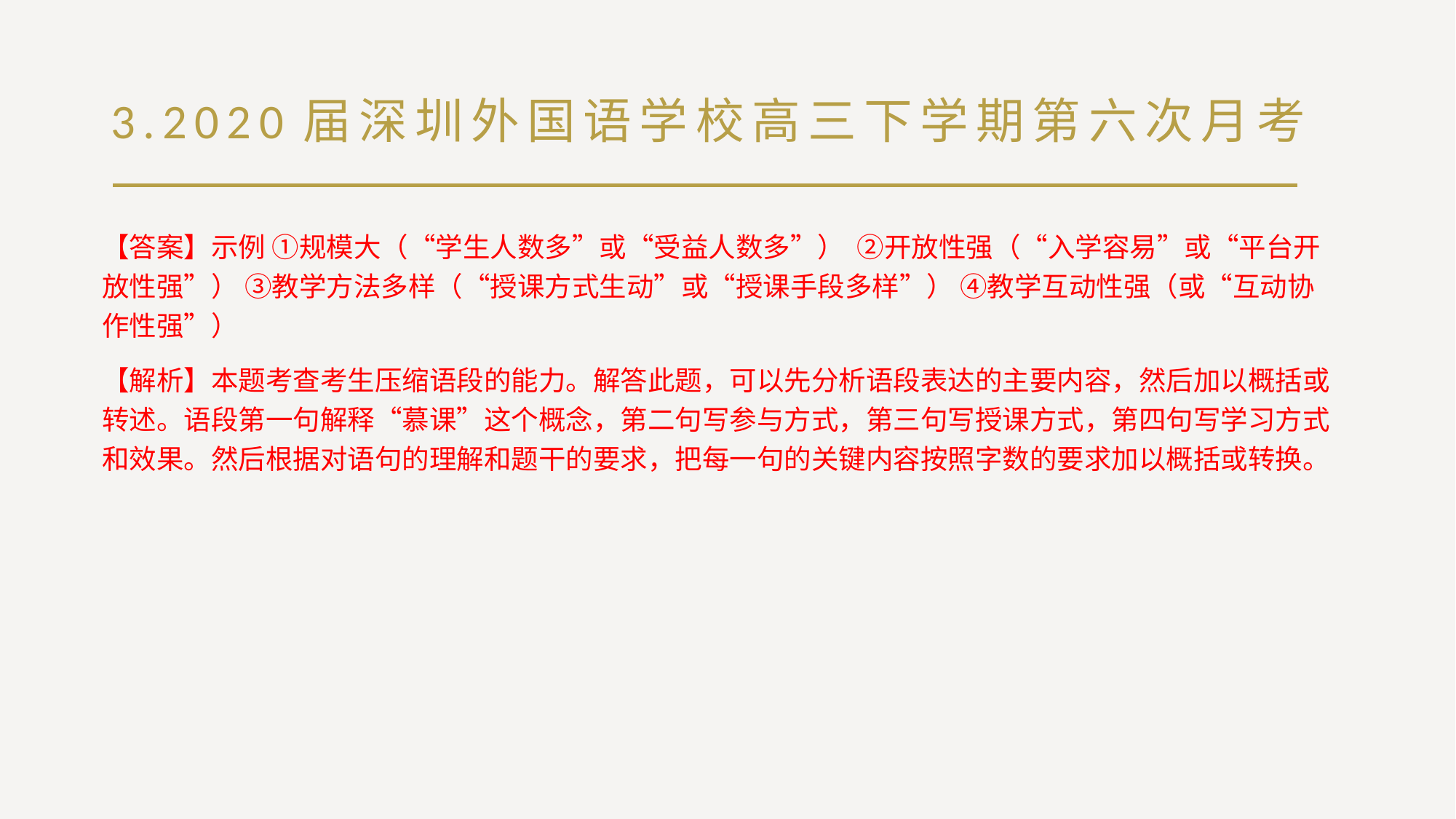

# 3.2020届深圳外国语学校高三下学期第六次月考
【答案】示例 ①规模大（“学生人数多”或“受益人数多”）  ②开放性强（“入学容易”或“平台开放性强”） ③教学方法多样（“授课方式生动”或“授课手段多样”） ④教学互动性强（或“互动协作性强”）
【解析】本题考查考生压缩语段的能力。解答此题，可以先分析语段表达的主要内容，然后加以概括或转述。语段第一句解释“慕课”这个概念，第二句写参与方式，第三句写授课方式，第四句写学习方式和效果。然后根据对语句的理解和题干的要求，把每一句的关键内容按照字数的要求加以概括或转换。